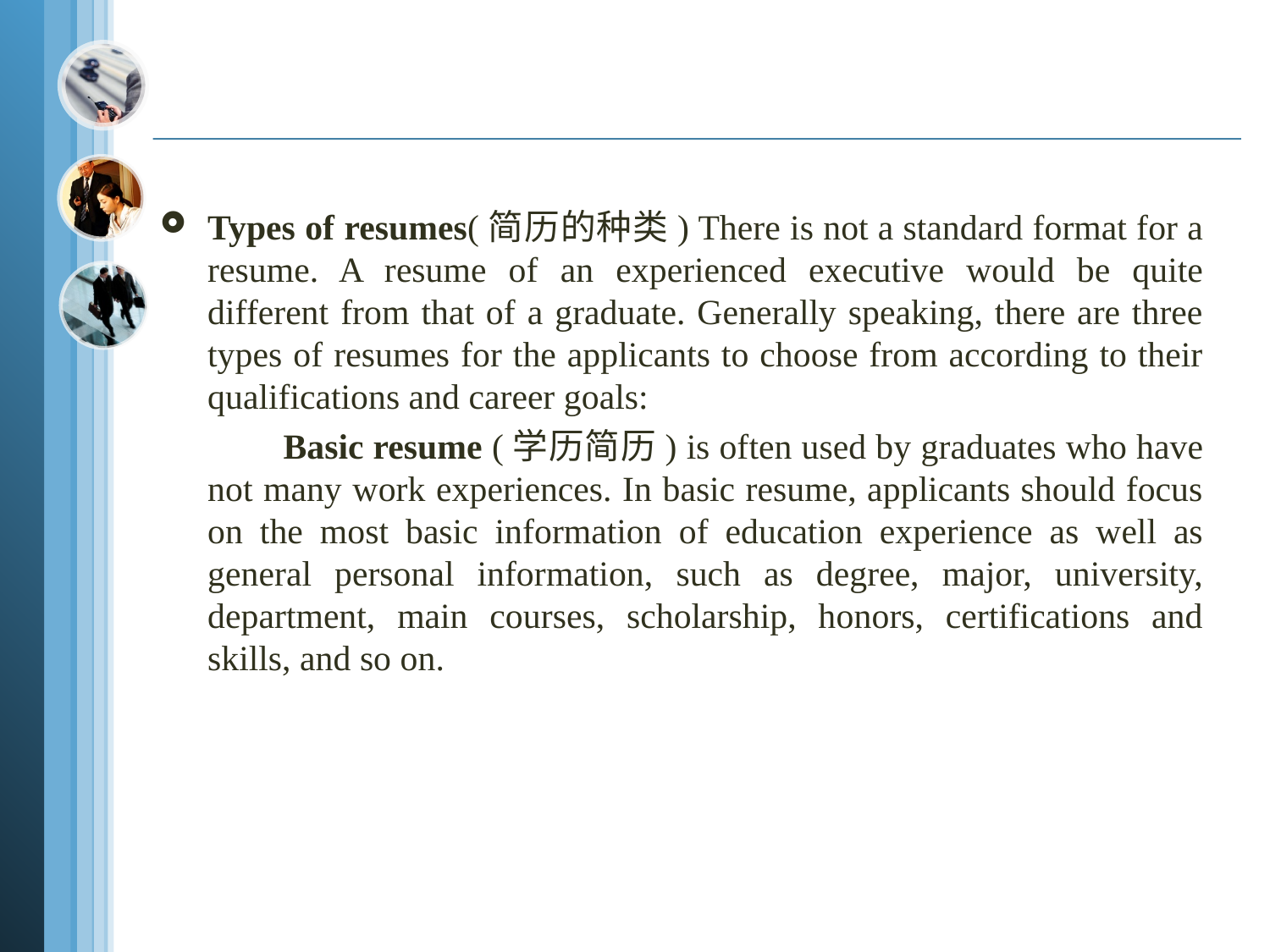

Types of resumes(简历的种类) There is not a standard format for a resume. A resume of an experienced executive would be quite different from that of a graduate. Generally speaking, there are three types of resumes for the applicants to choose from according to their qualifications and career goals:
             Basic resume (学历简历) is often used by graduates who have not many work experiences. In basic resume, applicants should focus on the most basic information of education experience as well as general personal information, such as degree, major, university, department, main courses, scholarship, honors, certifications and skills, and so on.